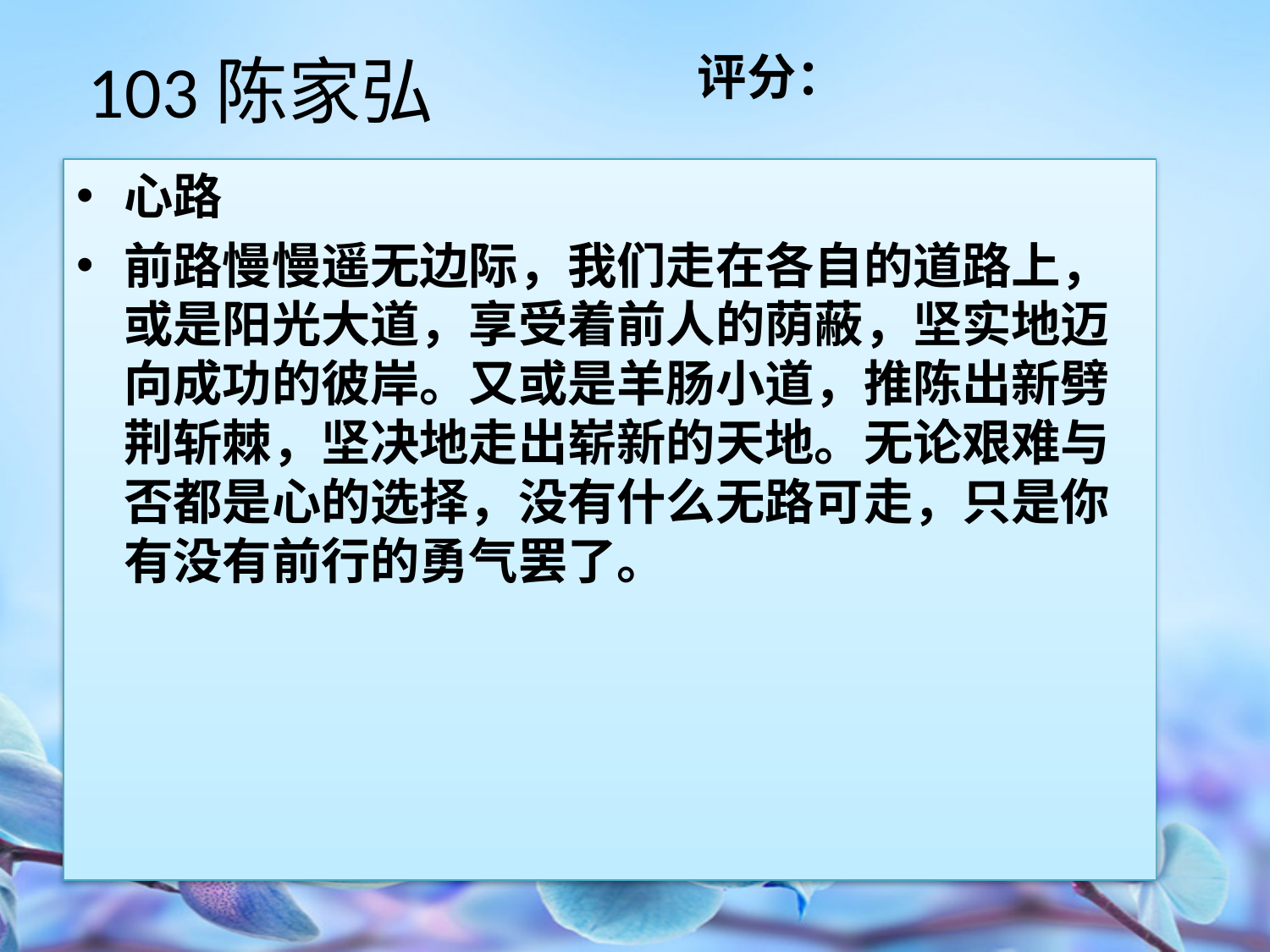

# 103陈家弘
评分：
心路
前路慢慢遥无边际，我们走在各自的道路上，或是阳光大道，享受着前人的荫蔽，坚实地迈向成功的彼岸。又或是羊肠小道，推陈出新劈荆斩棘，坚决地走出崭新的天地。无论艰难与否都是心的选择，没有什么无路可走，只是你有没有前行的勇气罢了。